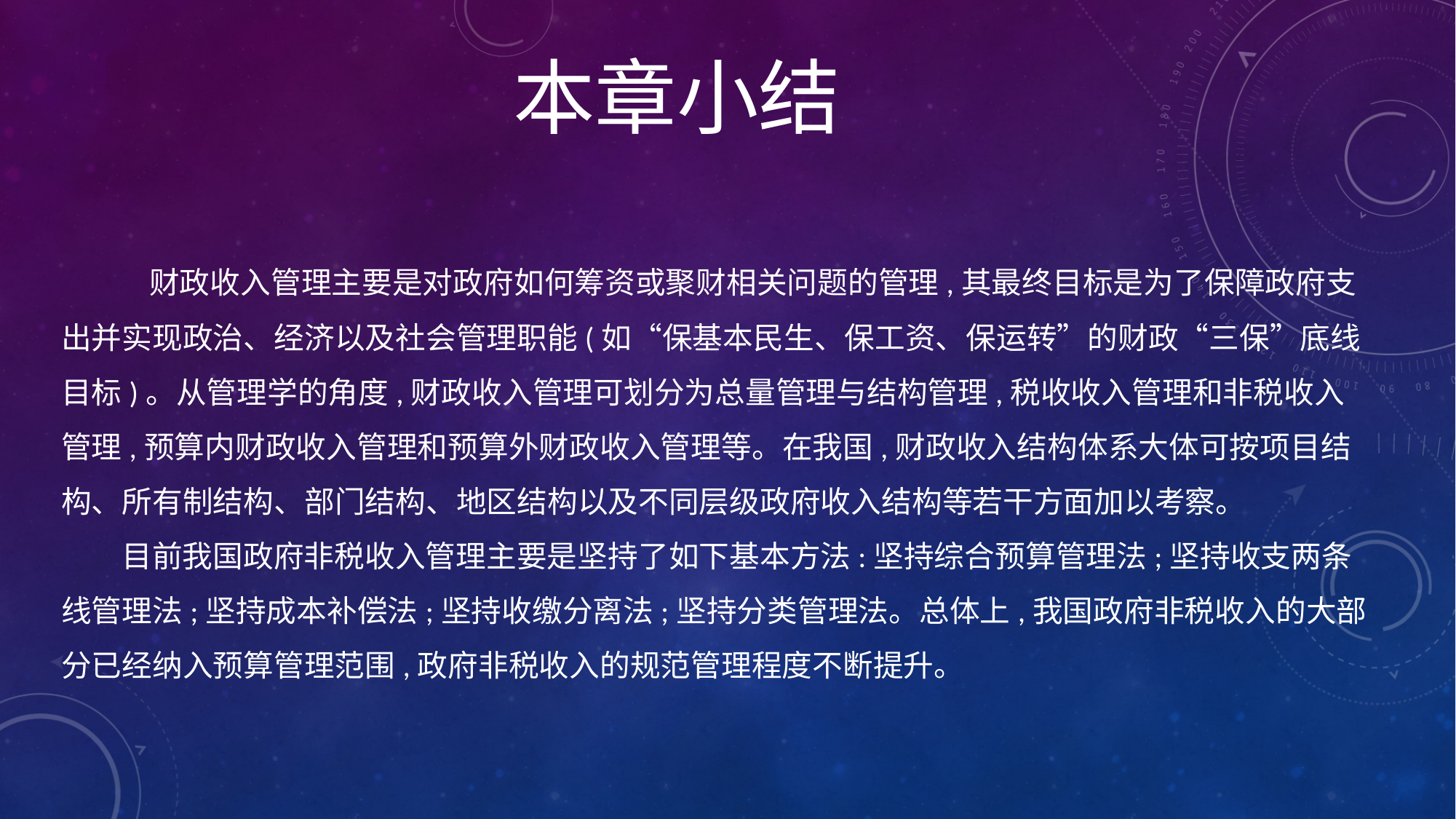

本章小结
# 财政收入管理主要是对政府如何筹资或聚财相关问题的管理,其最终目标是为了保障政府支出并实现政治、经济以及社会管理职能(如“保基本民生、保工资、保运转”的财政“三保”底线目标)。从管理学的角度,财政收入管理可划分为总量管理与结构管理,税收收入管理和非税收入管理,预算内财政收入管理和预算外财政收入管理等。在我国,财政收入结构体系大体可按项目结构、所有制结构、部门结构、地区结构以及不同层级政府收入结构等若干方面加以考察。 目前我国政府非税收入管理主要是坚持了如下基本方法:坚持综合预算管理法;坚持收支两条线管理法;坚持成本补偿法;坚持收缴分离法;坚持分类管理法。总体上,我国政府非税收入的大部分已经纳入预算管理范围,政府非税收入的规范管理程度不断提升。